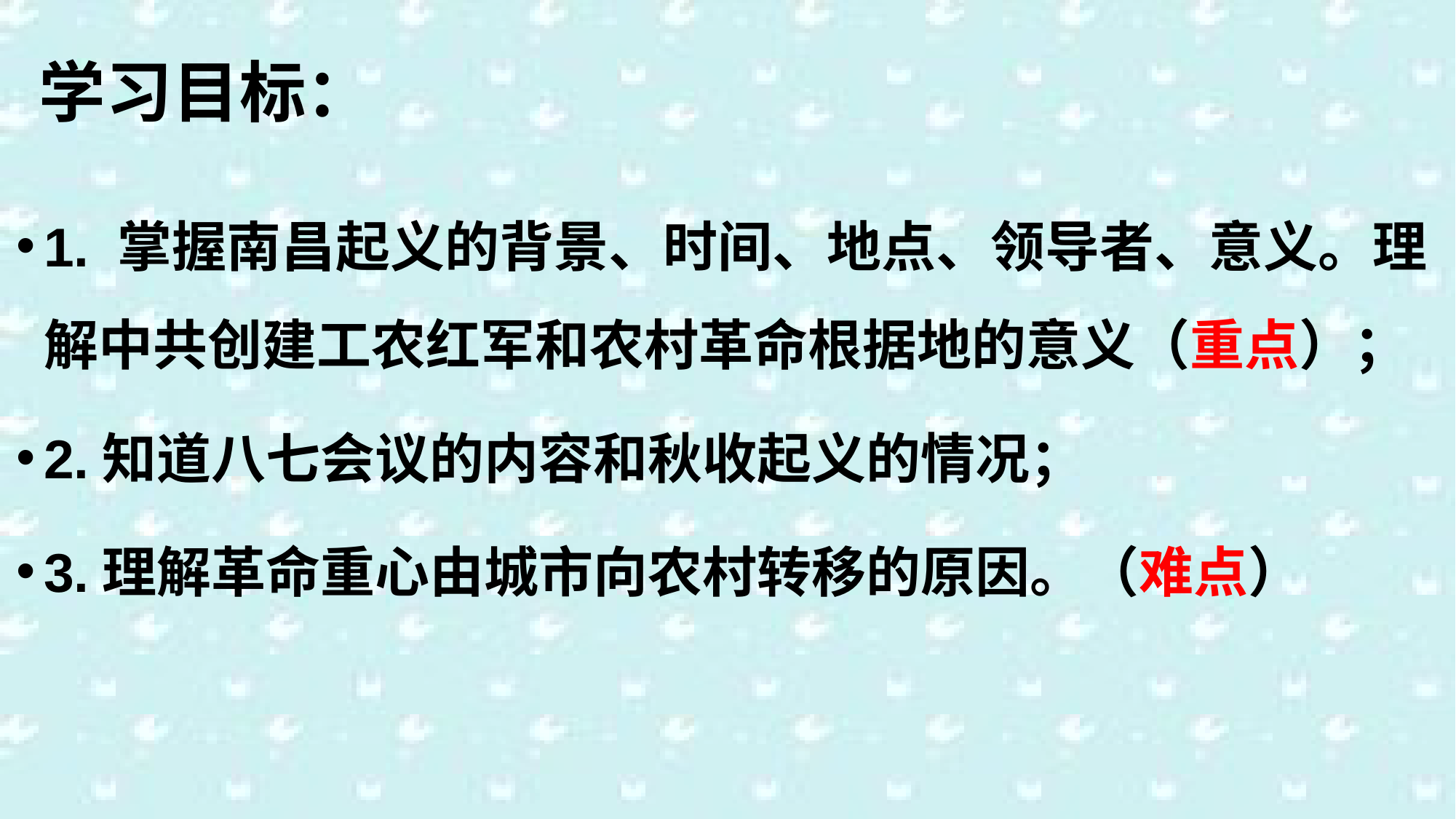

# 学习目标：
1. 掌握南昌起义的背景、时间、地点、领导者、意义。理解中共创建工农红军和农村革命根据地的意义（重点）；
2.知道八七会议的内容和秋收起义的情况；
3.理解革命重心由城市向农村转移的原因。（难点）